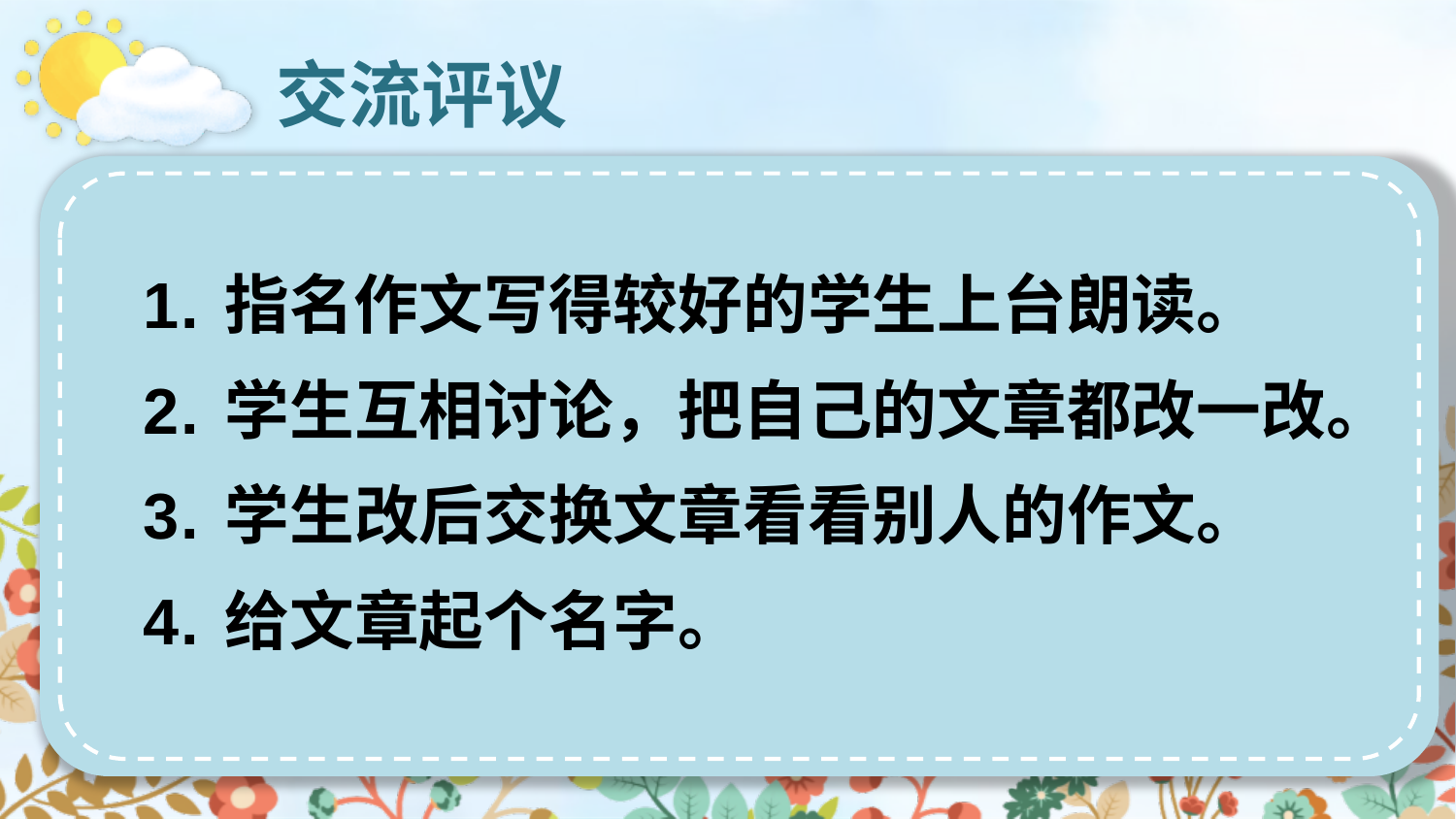

交流评议
指名作文写得较好的学生上台朗读。
学生互相讨论，把自己的文章都改一改。
学生改后交换文章看看别人的作文。
给文章起个名字。